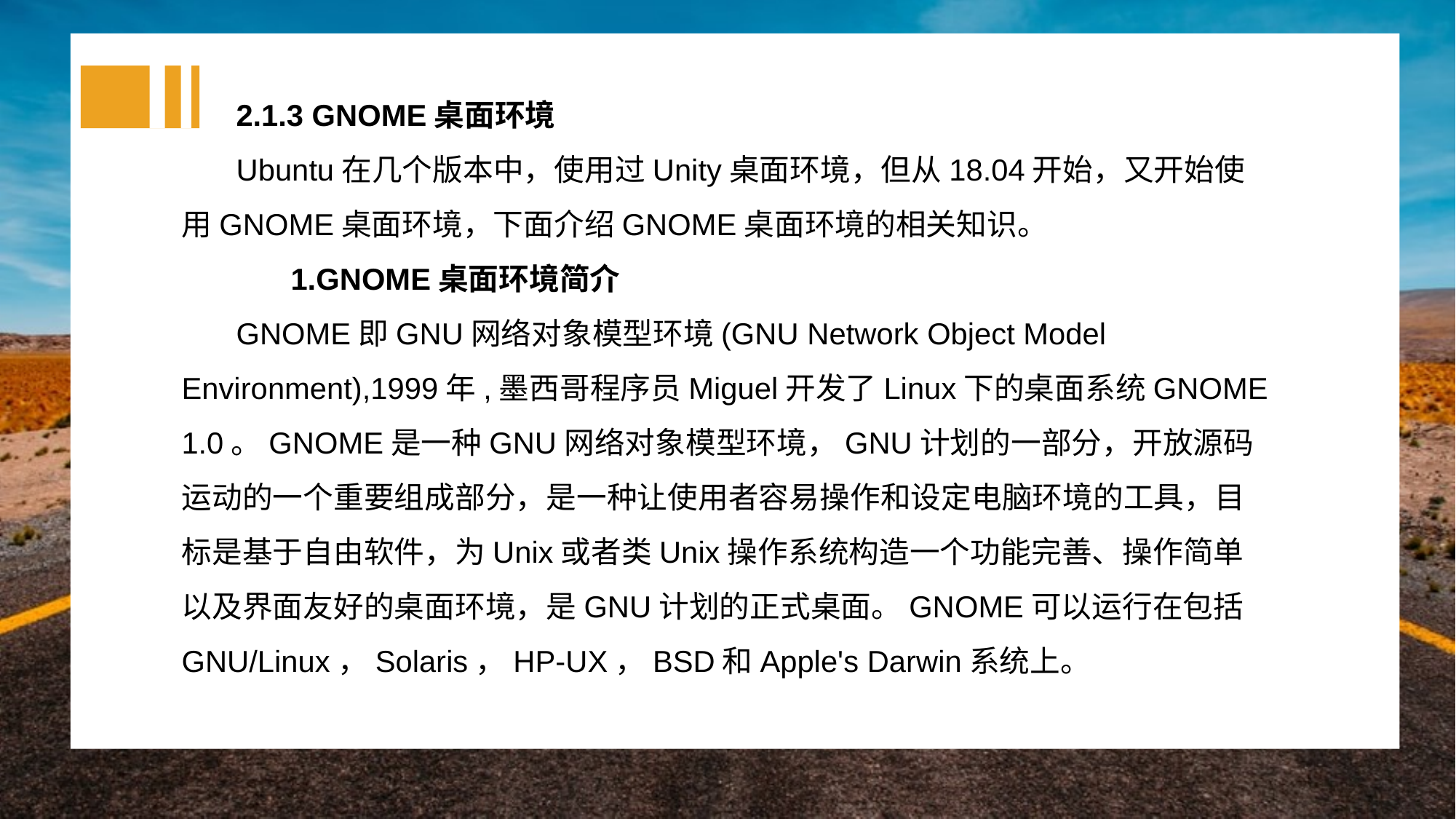

2.1.3 GNOME桌面环境
Ubuntu在几个版本中，使用过Unity桌面环境，但从18.04开始，又开始使用GNOME桌面环境，下面介绍GNOME桌面环境的相关知识。
GNOME桌面环境简介
GNOME即GNU网络对象模型环境(GNU Network Object Model Environment),1999年,墨西哥程序员Miguel开发了Linux下的桌面系统GNOME 1.0。GNOME是一种GNU网络对象模型环境，GNU计划的一部分，开放源码运动的一个重要组成部分，是一种让使用者容易操作和设定电脑环境的工具，目标是基于自由软件，为Unix或者类Unix操作系统构造一个功能完善、操作简单以及界面友好的桌面环境，是GNU计划的正式桌面。GNOME可以运行在包括GNU/Linux，Solaris，HP-UX，BSD和Apple's Darwin系统上。